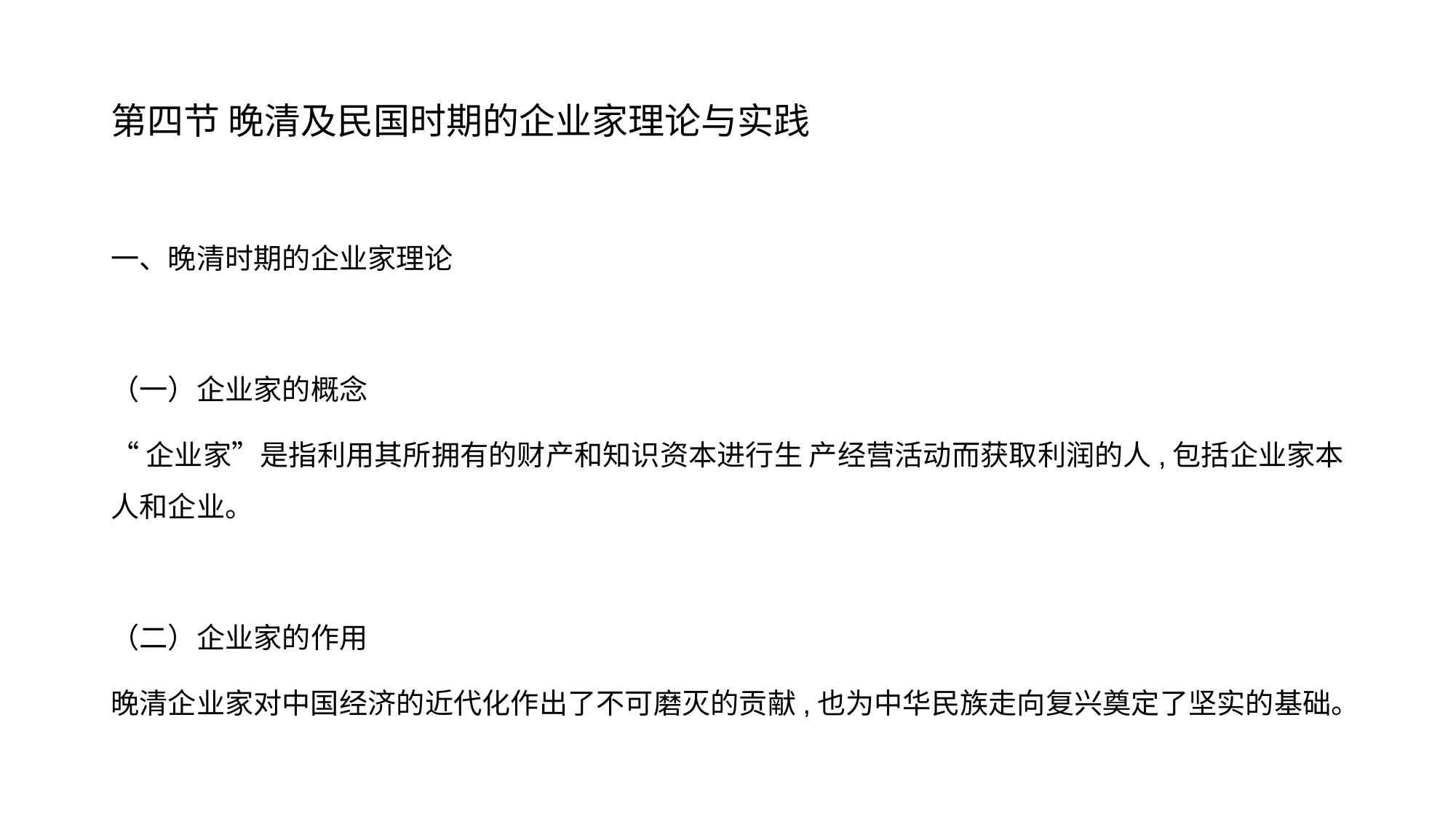

# 第四节 晚清及民国时期的企业家理论与实践
一、晚清时期的企业家理论

（一）企业家的概念
“企业家”是指利用其所拥有的财产和知识资本进行生 产经营活动而获取利润的人,包括企业家本人和企业。

（二）企业家的作用
晚清企业家对中国经济的近代化作出了不可磨灭的贡献,也为中华民族走向复兴奠定了坚实的基础。